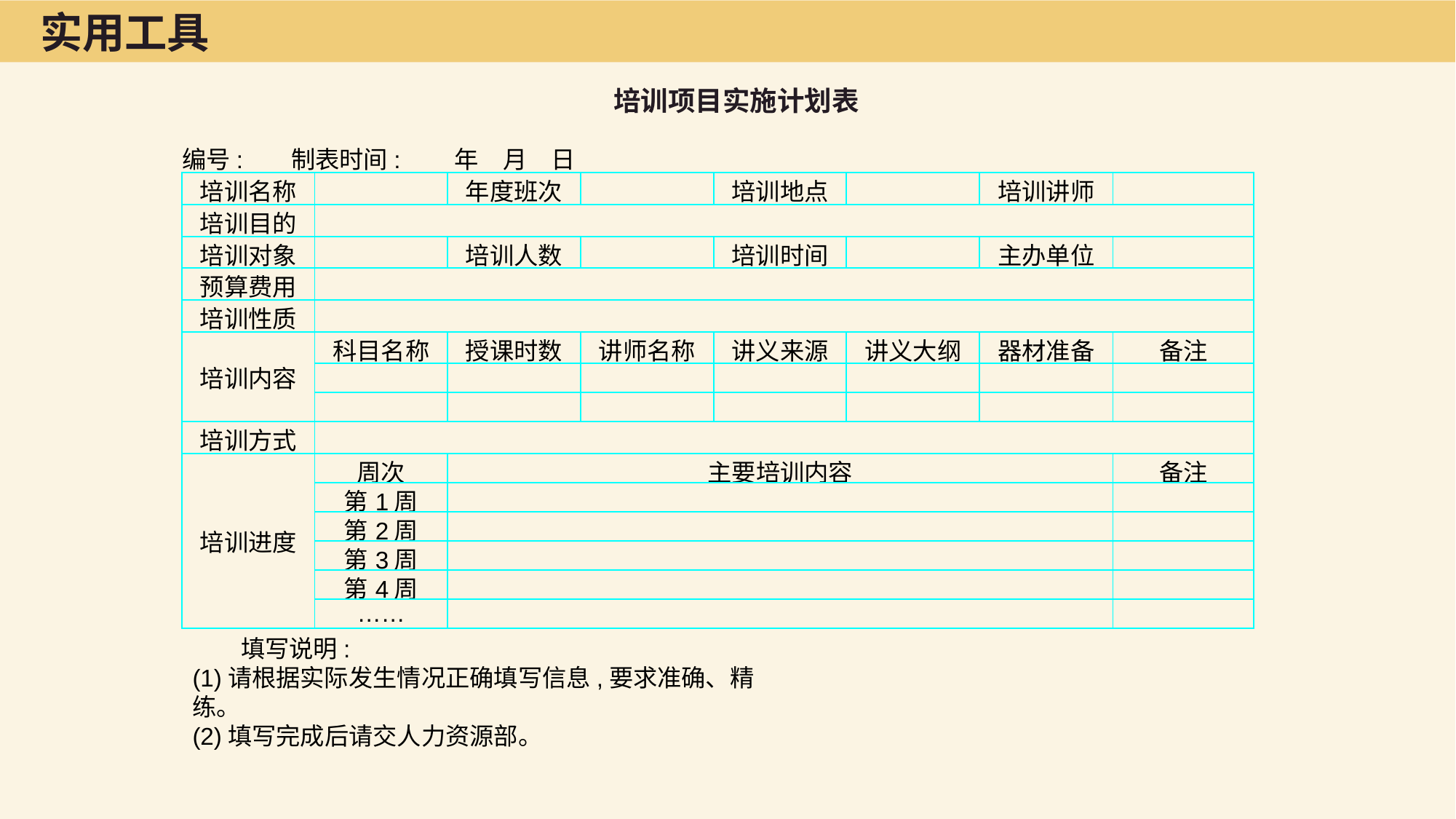

实用工具
培训项目实施计划表
编号:	制表时间:　　年　月　日
| 培训名称 |  | 年度班次 |  | 培训地点 |  | 培训讲师 |  |
| --- | --- | --- | --- | --- | --- | --- | --- |
| 培训目的 |  |  |  |  |  |  |  |
| 培训对象 |  | 培训人数 |  | 培训时间 |  | 主办单位 |  |
| 预算费用 |  |  |  |  |  |  |  |
| 培训性质 |  |  |  |  |  |  |  |
| 培训内容 | 科目名称 | 授课时数 | 讲师名称 | 讲义来源 | 讲义大纲 | 器材准备 | 备注 |
|  |  |  |  |  |  |  |  |
|  |  |  |  |  |  |  |  |
| 培训方式 |  |  |  |  |  |  |  |
| 培训进度 | 周次 | 主要培训内容 |  |  |  |  | 备注 |
|  | 第1周 |  |  |  |  |  |  |
|  | 第2周 |  |  |  |  |  |  |
|  | 第3周 |  |  |  |  |  |  |
|  | 第4周 |  |  |  |  |  |  |
|  | …… |  |  |  |  |  |  |
　　填写说明:
(1)请根据实际发生情况正确填写信息,要求准确、精练。
(2)填写完成后请交人力资源部。